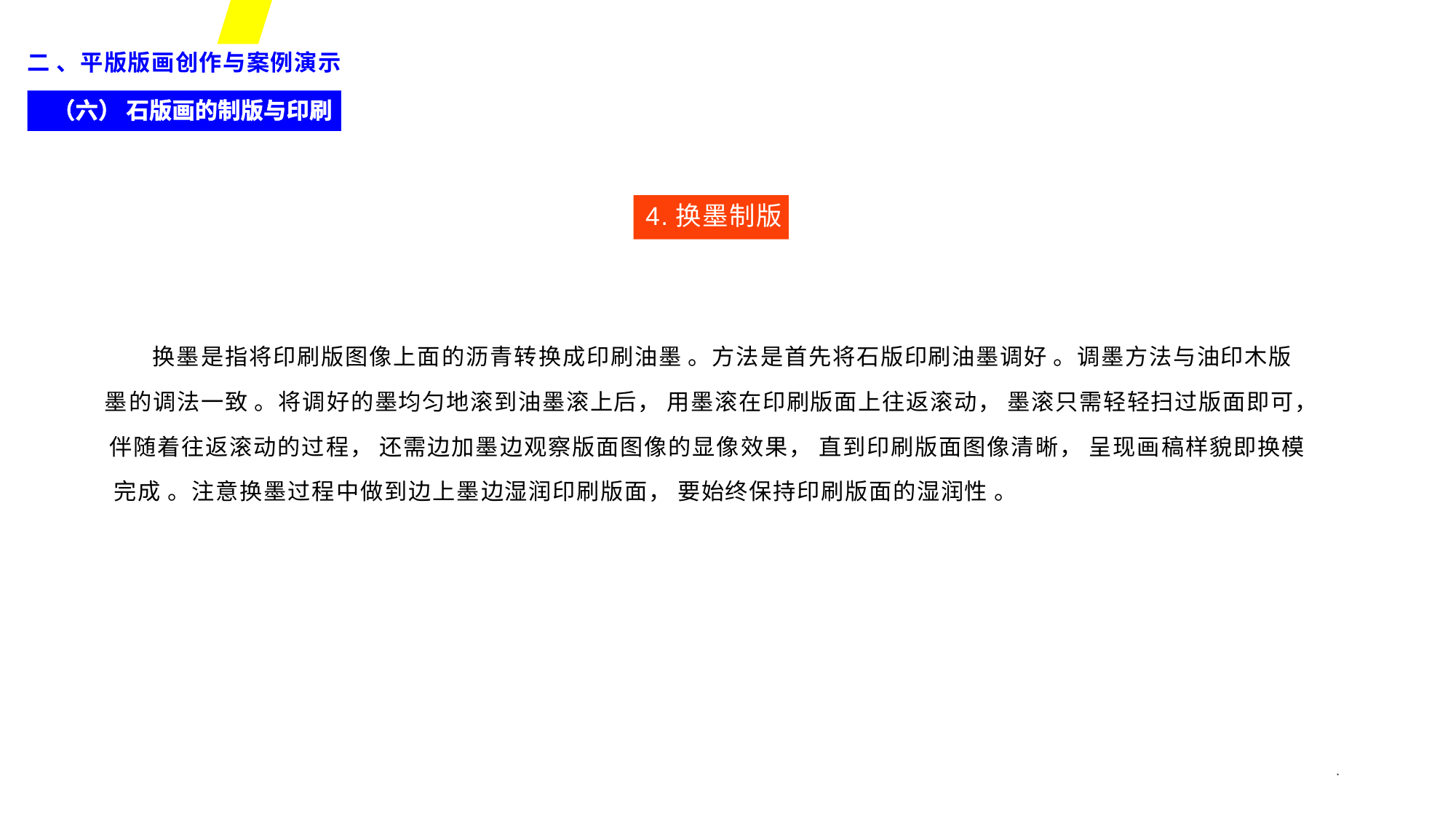

二 、平版版画创作与案例演示

（六） 石版画的制版与印刷

4.换墨制版

换墨是指将印刷版图像上面的沥青转换成印刷油墨 。方法是首先将石版印刷油墨调好 。调墨方法与油印木版
墨的调法一致 。将调好的墨均匀地滚到油墨滚上后， 用墨滚在印刷版面上往返滚动， 墨滚只需轻轻扫过版面即可， 伴随着往返滚动的过程， 还需边加墨边观察版面图像的显像效果， 直到印刷版面图像清晰， 呈现画稿样貌即换模    完成 。注意换墨过程中做到边上墨边湿润印刷版面， 要始终保持印刷版面的湿润性 。

*